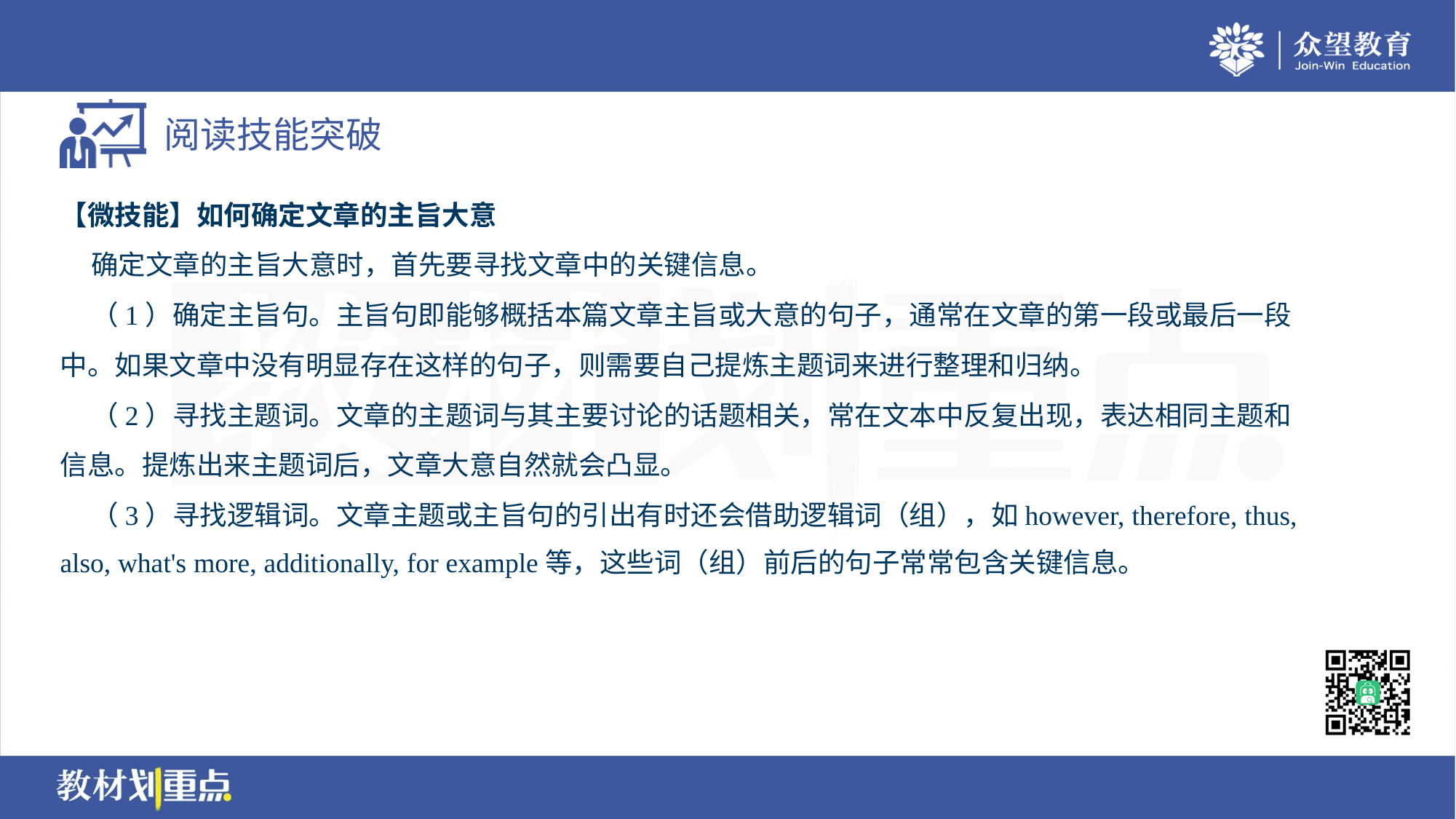

【微技能】如何确定文章的主旨大意
    确定文章的主旨大意时，首先要寻找文章中的关键信息。
    （1）确定主旨句。主旨句即能够概括本篇文章主旨或大意的句子，通常在文章的第一段或最后一段
中。如果文章中没有明显存在这样的句子，则需要自己提炼主题词来进行整理和归纳。
    （2）寻找主题词。文章的主题词与其主要讨论的话题相关，常在文本中反复出现，表达相同主题和
信息。提炼出来主题词后，文章大意自然就会凸显。
    （3）寻找逻辑词。文章主题或主旨句的引出有时还会借助逻辑词（组），如however, therefore, thus,
also, what's more, additionally, for example等，这些词（组）前后的句子常常包含关键信息。